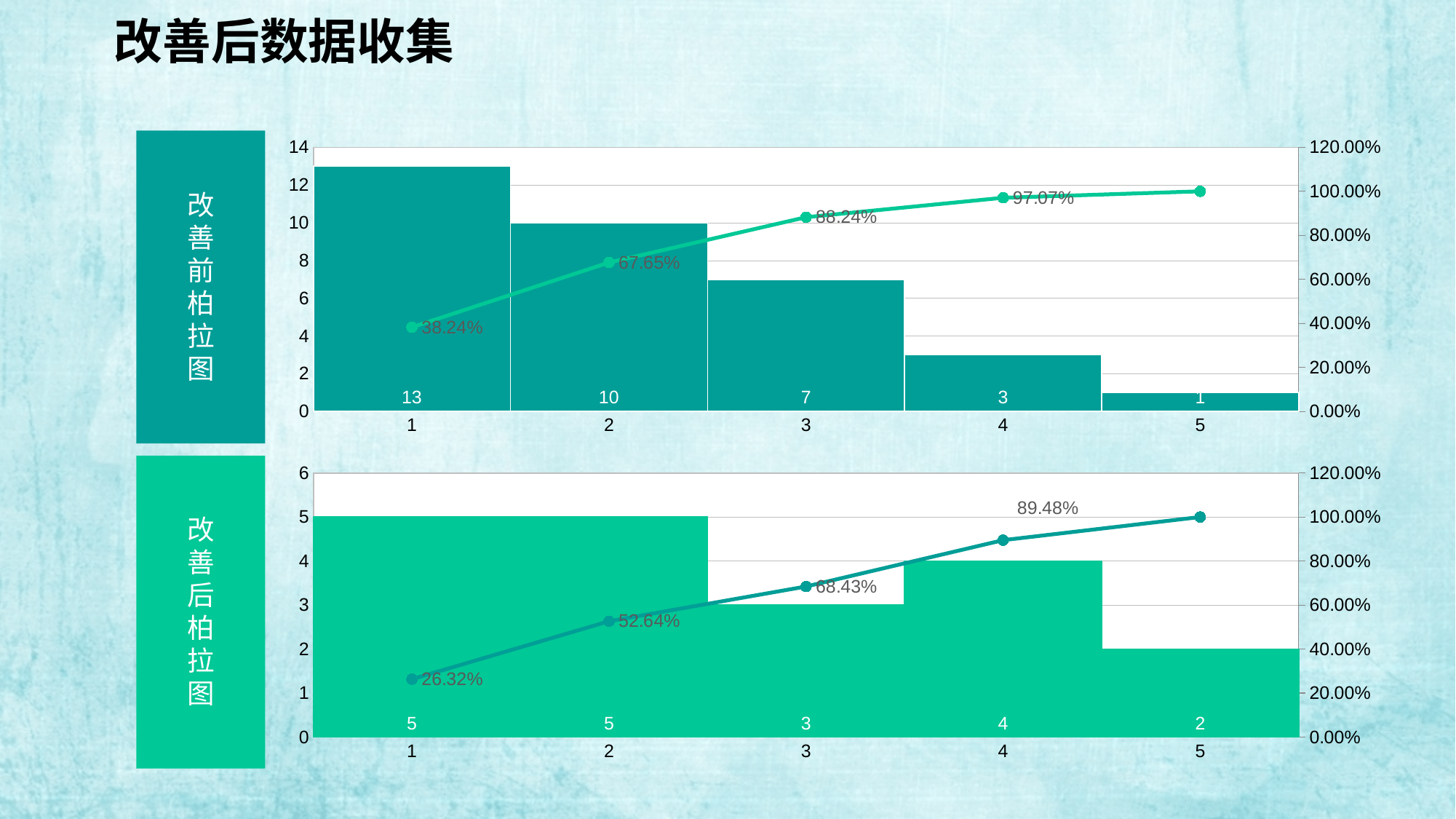

改善后数据收集

改善前柏拉图

### Chart

| Category |  |  |
|---|---|---|
改善后柏拉图

### Chart

| Category |  |  |
|---|---|---|